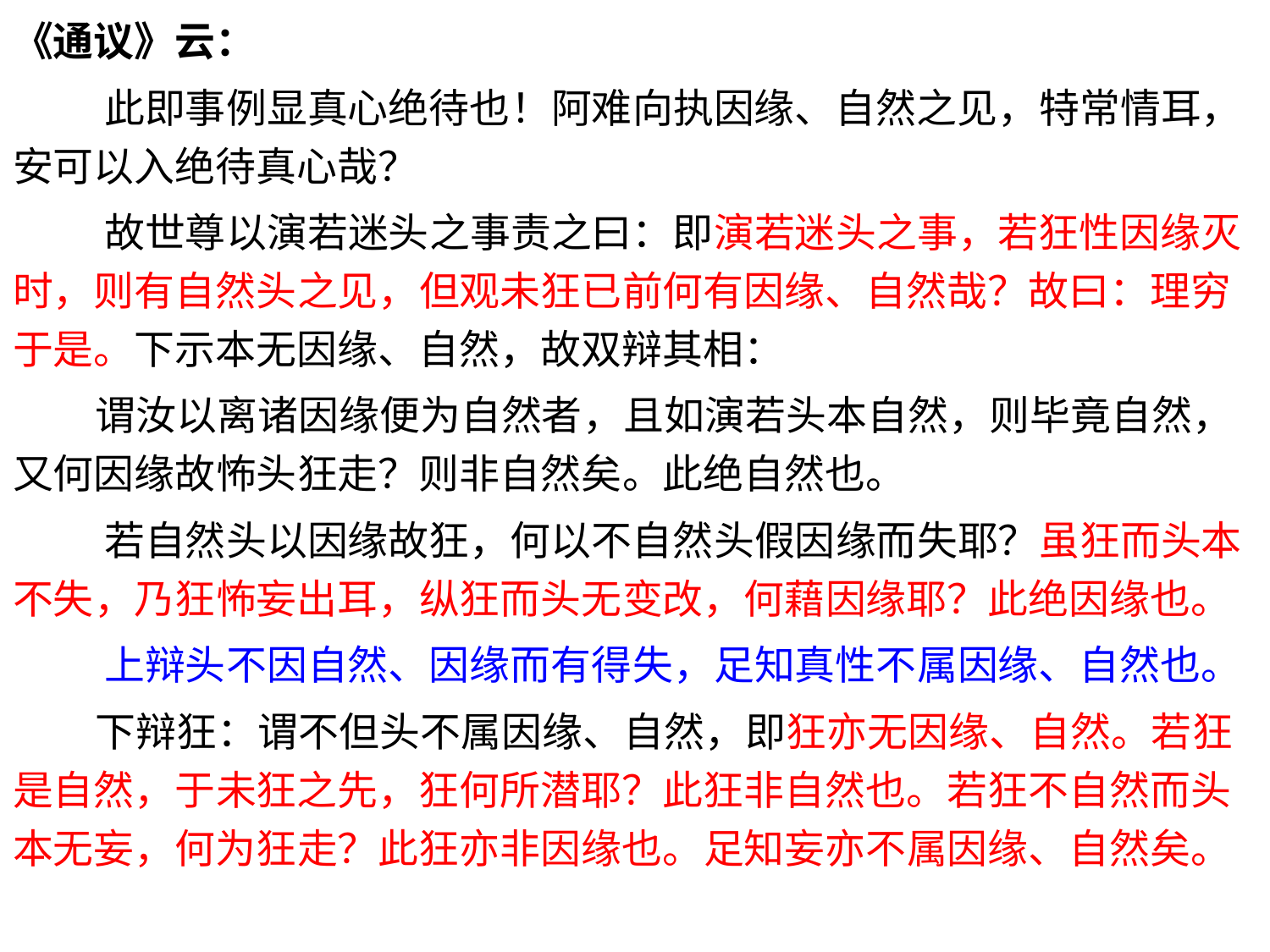

《通议》云：
         此即事例显真心绝待也！阿难向执因缘、自然之见，特常情耳，安可以入绝待真心哉？
         故世尊以演若迷头之事责之曰：即演若迷头之事，若狂性因缘灭时，则有自然头之见，但观未狂已前何有因缘、自然哉？故曰：理穷于是。下示本无因缘、自然，故双辩其相：
        谓汝以离诸因缘便为自然者，且如演若头本自然，则毕竟自然，又何因缘故怖头狂走？则非自然矣。此绝自然也。
         若自然头以因缘故狂，何以不自然头假因缘而失耶？虽狂而头本不失，乃狂怖妄出耳，纵狂而头无变改，何藉因缘耶？此绝因缘也。
         上辩头不因自然、因缘而有得失，足知真性不属因缘、自然也。
        下辩狂：谓不但头不属因缘、自然，即狂亦无因缘、自然。若狂是自然，于未狂之先，狂何所潜耶？此狂非自然也。若狂不自然而头本无妄，何为狂走？此狂亦非因缘也。足知妄亦不属因缘、自然矣。